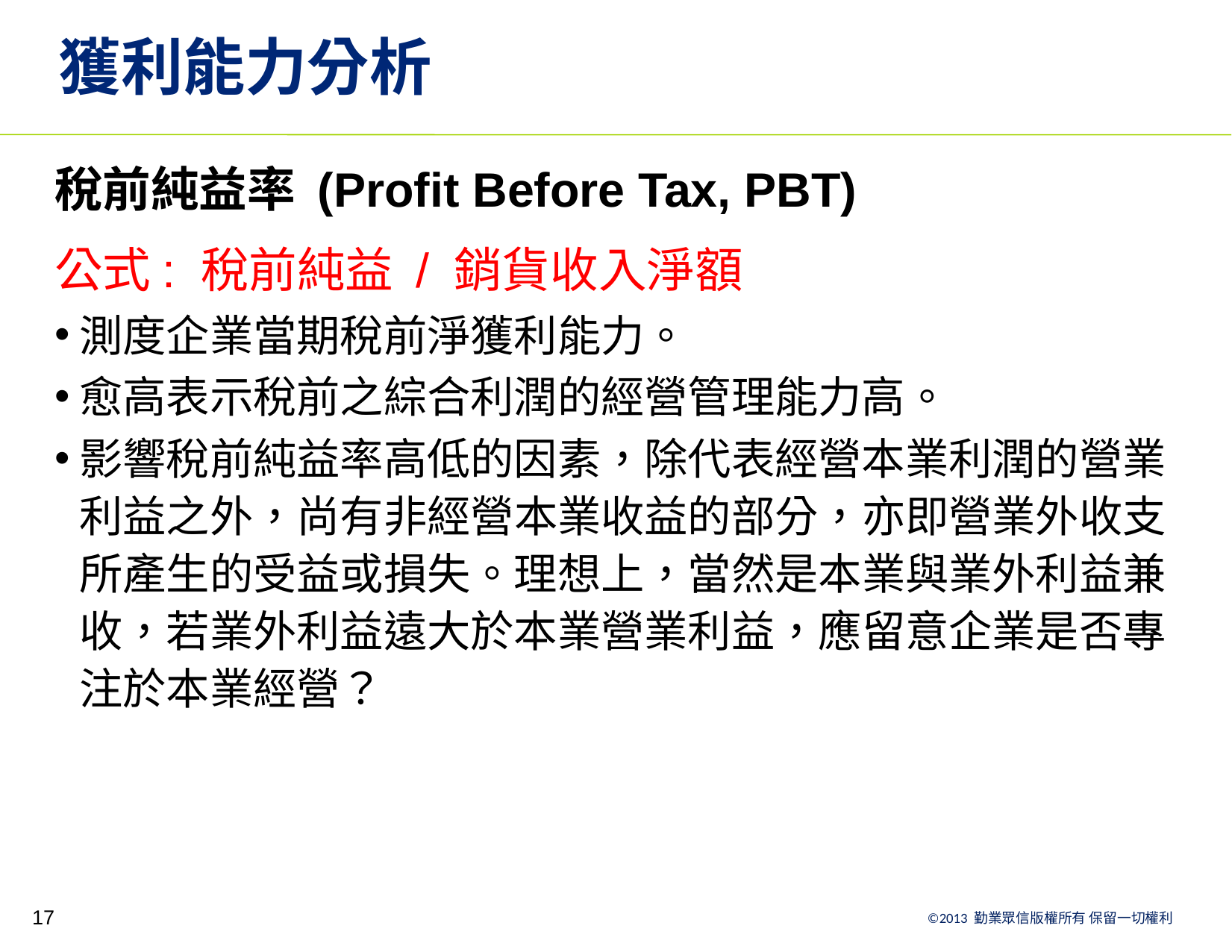

# 獲利能力分析
稅前純益率 (Profit Before Tax, PBT)
公式: 稅前純益 / 銷貨收入淨額
測度企業當期稅前淨獲利能力。
愈高表示稅前之綜合利潤的經營管理能力高。
影響稅前純益率高低的因素，除代表經營本業利潤的營業利益之外，尚有非經營本業收益的部分，亦即營業外收支所產生的受益或損失。理想上，當然是本業與業外利益兼收，若業外利益遠大於本業營業利益，應留意企業是否專注於本業經營？
17